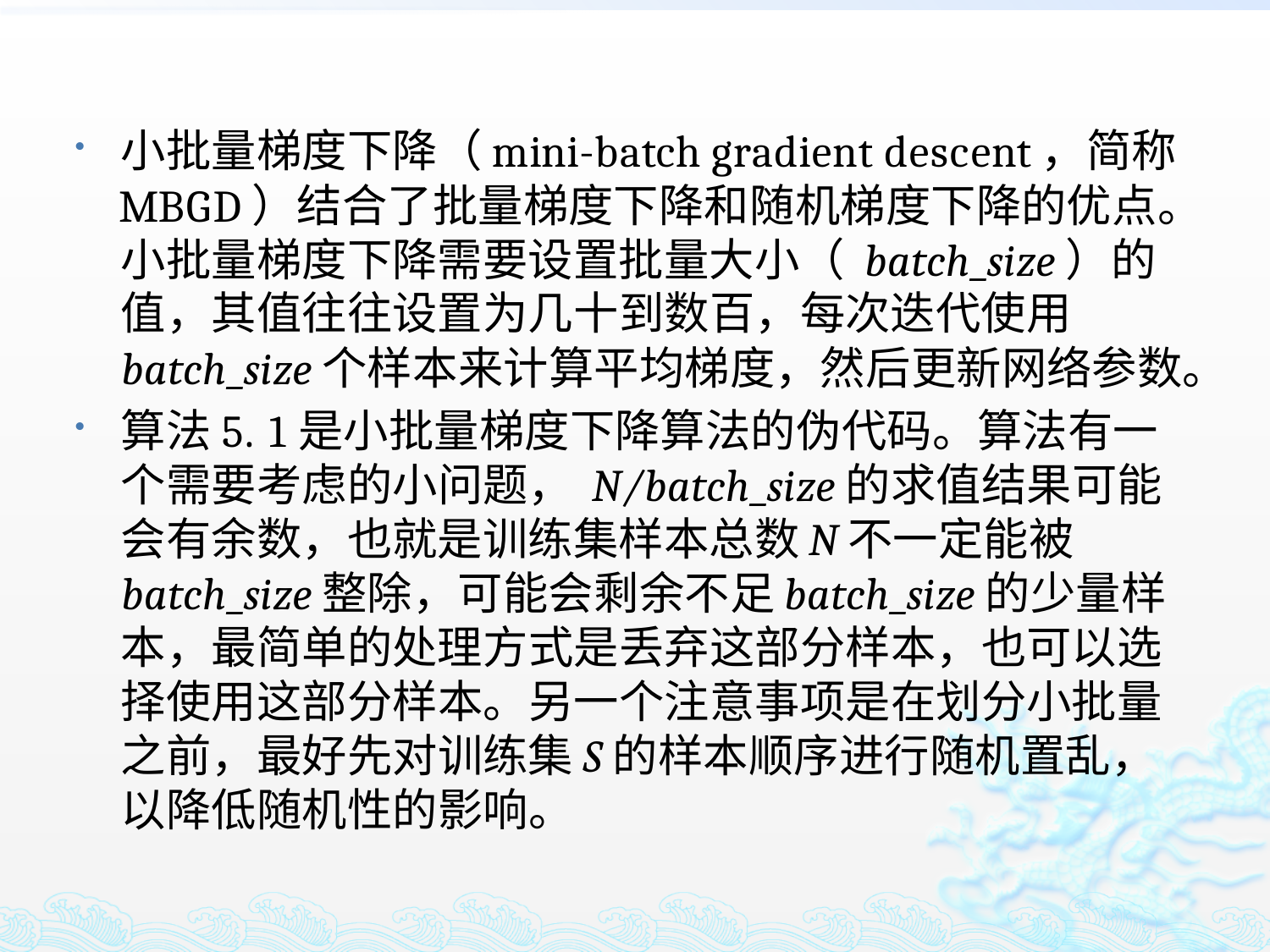

小批量梯度下降（mini-batch gradient descent，简称MBGD）结合了批量梯度下降和随机梯度下降的优点。小批量梯度下降需要设置批量大小（ batch_size）的值，其值往往设置为几十到数百，每次迭代使用batch_size个样本来计算平均梯度，然后更新网络参数。
算法5. 1是小批量梯度下降算法的伪代码。算法有一个需要考虑的小问题， N/batch_size的求值结果可能会有余数，也就是训练集样本总数N不一定能被batch_size整除，可能会剩余不足batch_size的少量样本，最简单的处理方式是丢弃这部分样本，也可以选择使用这部分样本。另一个注意事项是在划分小批量之前，最好先对训练集S的样本顺序进行随机置乱，以降低随机性的影响。